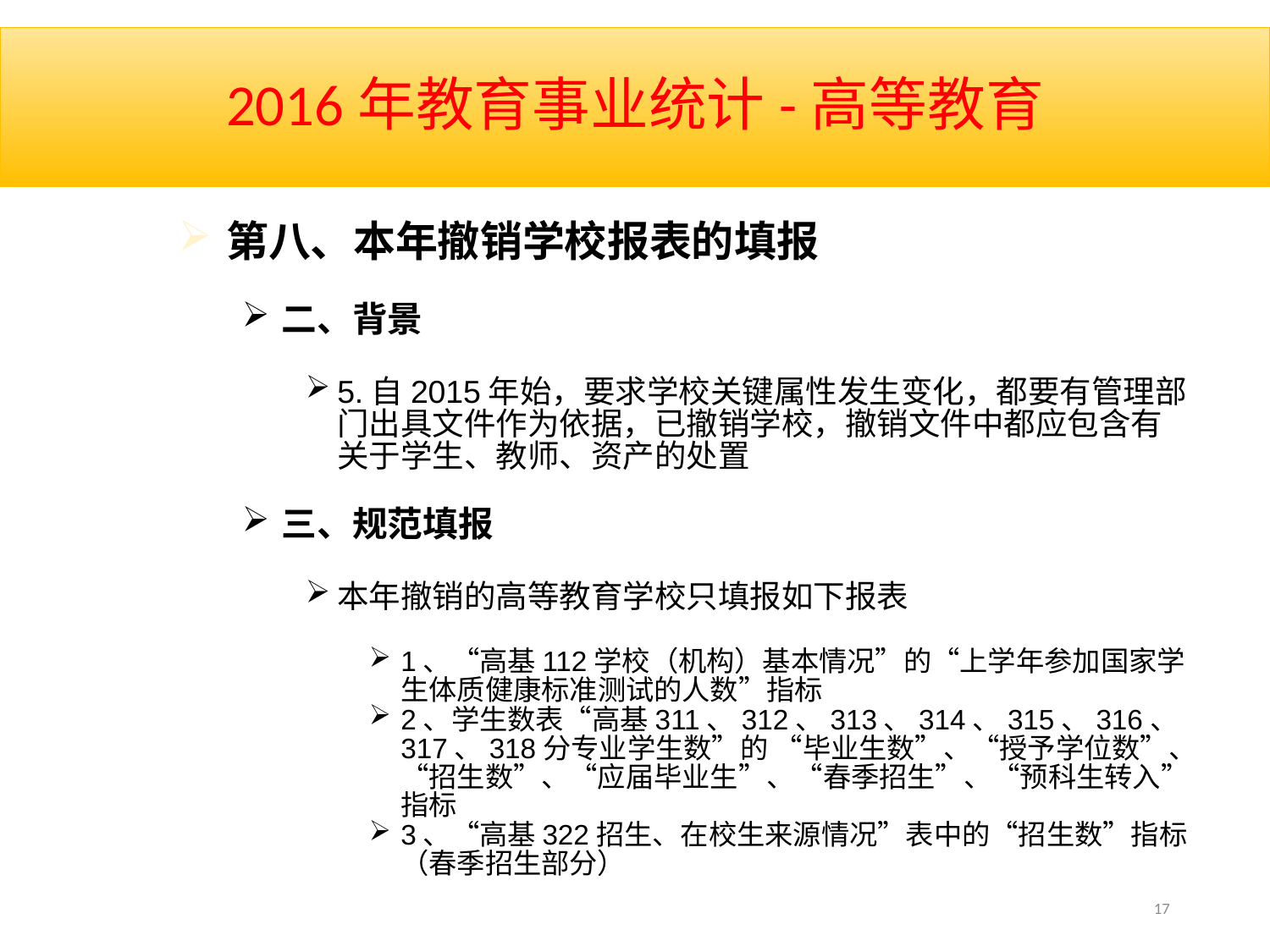

# 2016年教育事业统计-高等教育
第八、本年撤销学校报表的填报

二、背景

5.自2015年始，要求学校关键属性发生变化，都要有管理部门出具文件作为依据，已撤销学校，撤销文件中都应包含有关于学生、教师、资产的处置

三、规范填报

本年撤销的高等教育学校只填报如下报表

1、“高基112学校（机构）基本情况”的“上学年参加国家学生体质健康标准测试的人数”指标
2、学生数表“高基311、312、313、314、315、316、317、318分专业学生数”的 “毕业生数”、“授予学位数”、“招生数”、“应届毕业生”、“春季招生”、“预科生转入”指标
3、“高基322招生、在校生来源情况”表中的“招生数”指标（春季招生部分）

17